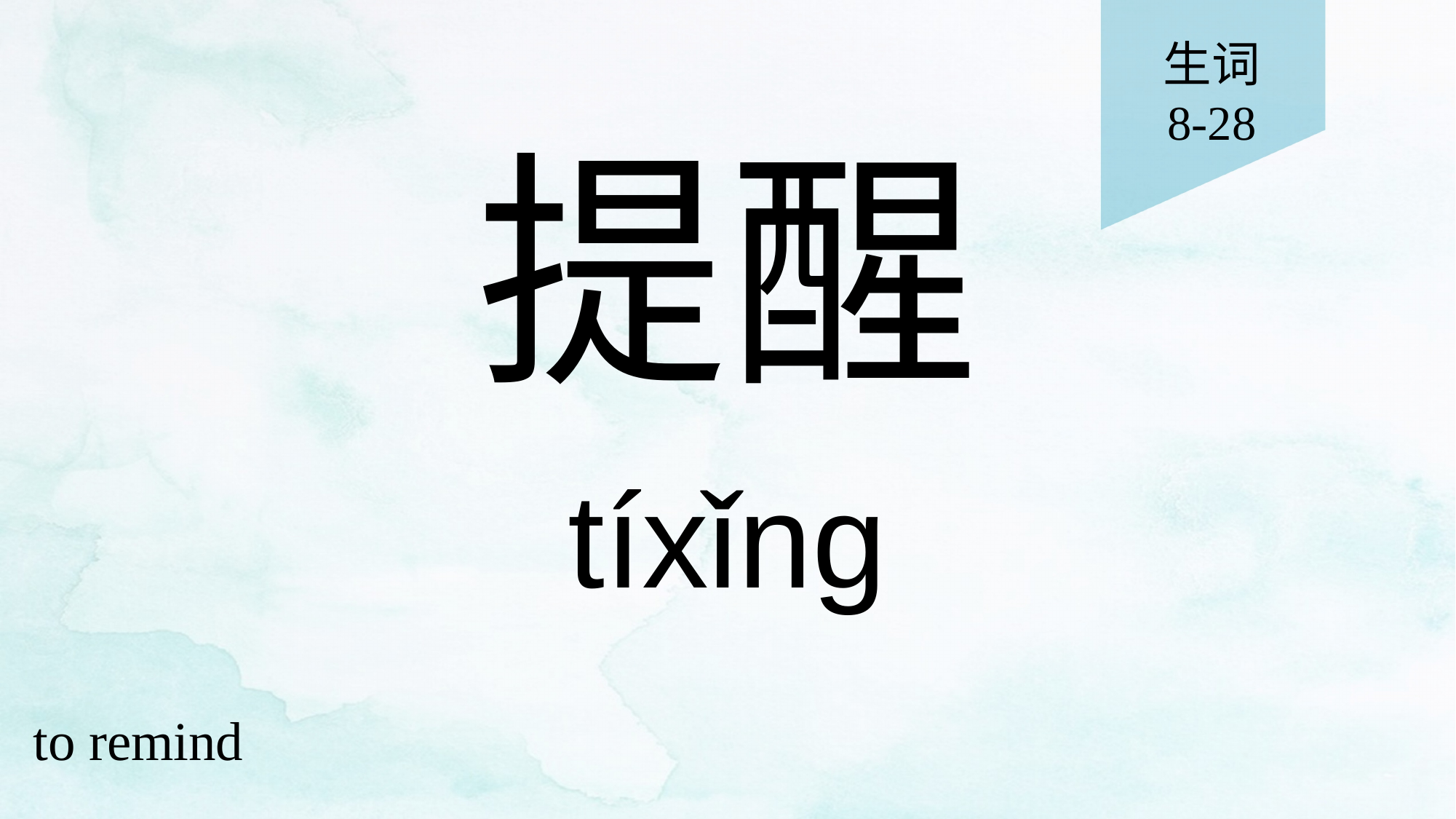

生词
8-28
# 提醒
tíxǐng
to remind